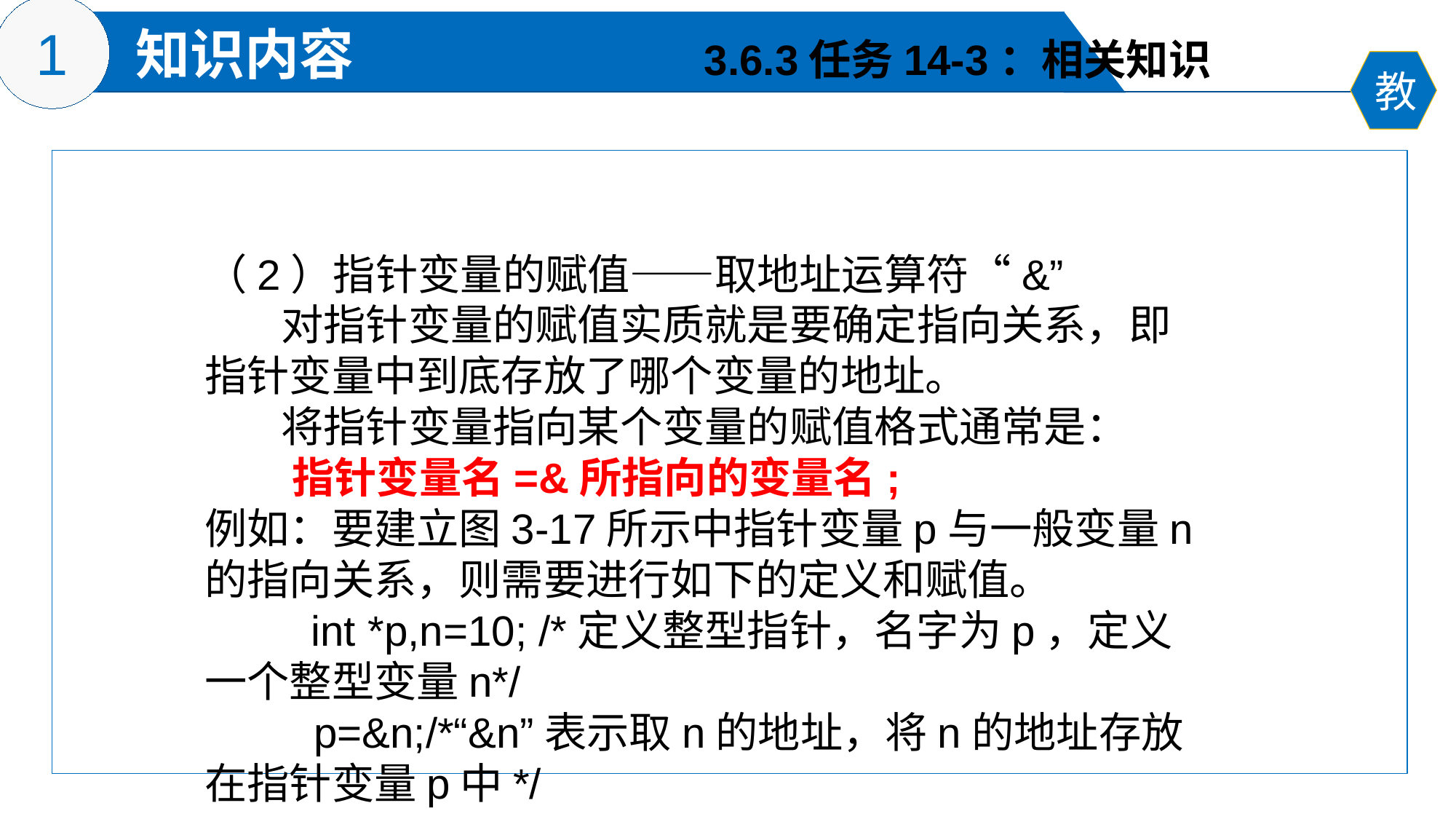

3.6.3任务14-3：相关知识
（2）指针变量的赋值——取地址运算符“&”
       对指针变量的赋值实质就是要确定指向关系，即指针变量中到底存放了哪个变量的地址。
       将指针变量指向某个变量的赋值格式通常是：
        指针变量名=&所指向的变量名;
例如：要建立图3-17所示中指针变量p与一般变量n的指向关系，则需要进行如下的定义和赋值。
         int *p,n=10; /*定义整型指针，名字为p，定义一个整型变量n*/
	p=&n;/*“&n”表示取n的地址，将n的地址存放在指针变量p中*/